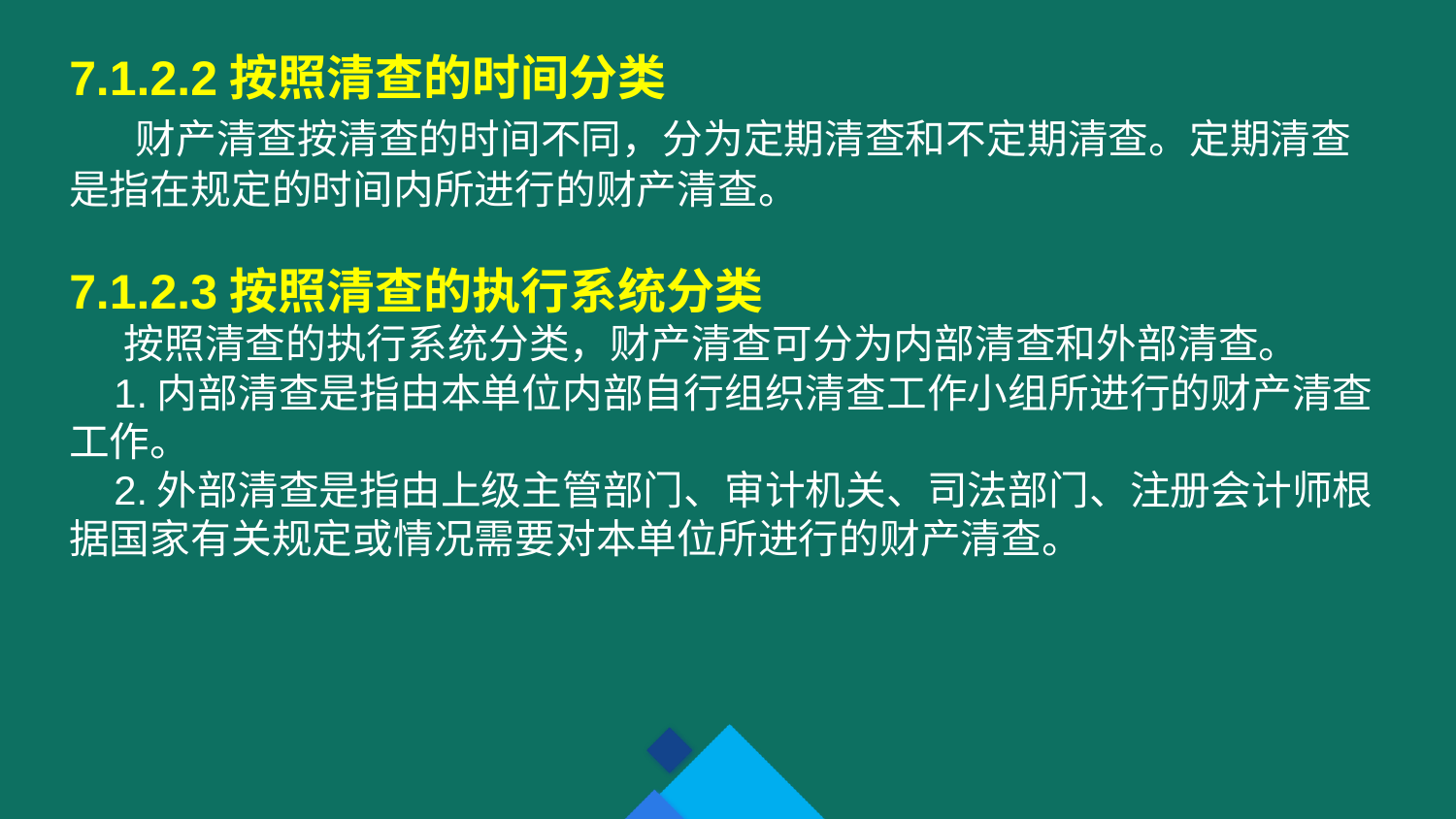

7.1.2.2按照清查的时间分类
     财产清查按清查的时间不同，分为定期清查和不定期清查。定期清查是指在规定的时间内所进行的财产清查。

7.1.2.3按照清查的执行系统分类
     按照清查的执行系统分类，财产清查可分为内部清查和外部清查。
    1.内部清查是指由本单位内部自行组织清查工作小组所进行的财产清查工作。
    2.外部清查是指由上级主管部门、审计机关、司法部门、注册会计师根据国家有关规定或情况需要对本单位所进行的财产清查。